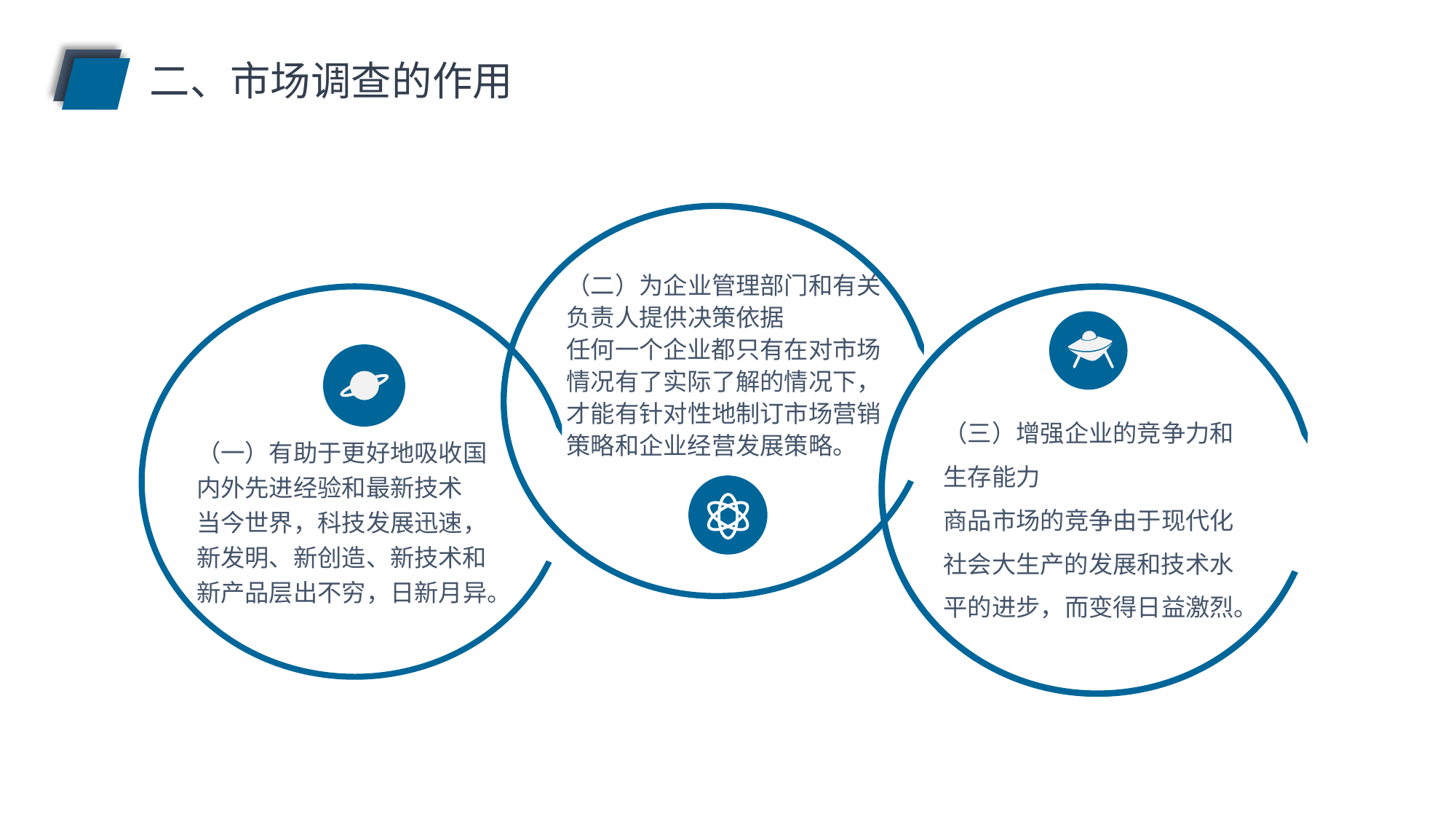

二、市场调查的作用

（二）为企业管理部门和有关负责人提供决策依据
任何一个企业都只有在对市场情况有了实际了解的情况下，才能有针对性地制订市场营销策略和企业经营发展策略。

（三）增强企业的竞争力和生存能力
商品市场的竞争由于现代化社会大生产的发展和技术水平的进步，而变得日益激烈。
（一）有助于更好地吸收国内外先进经验和最新技术
当今世界，科技发展迅速，新发明、新创造、新技术和新产品层出不穷，日新月异。